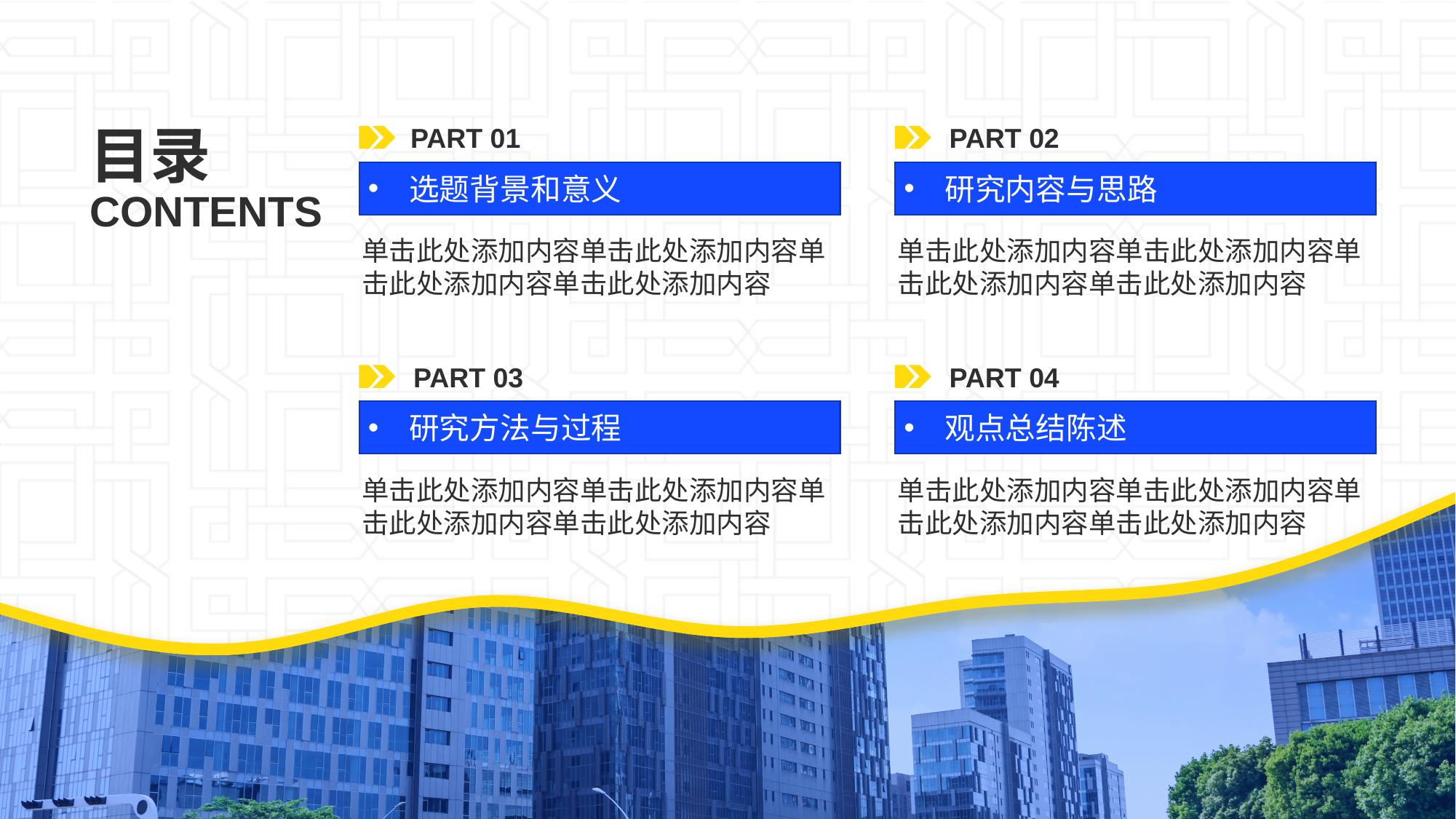

PART 01

选题背景和意义
单击此处添加内容单击此处添加内容单击此处添加内容单击此处添加内容

PART 02

研究内容与思路
单击此处添加内容单击此处添加内容单击此处添加内容单击此处添加内容

目录
CONTENTS
PART 03

研究方法与过程
单击此处添加内容单击此处添加内容单击此处添加内容单击此处添加内容

PART 04

观点总结陈述
单击此处添加内容单击此处添加内容单击此处添加内容单击此处添加内容